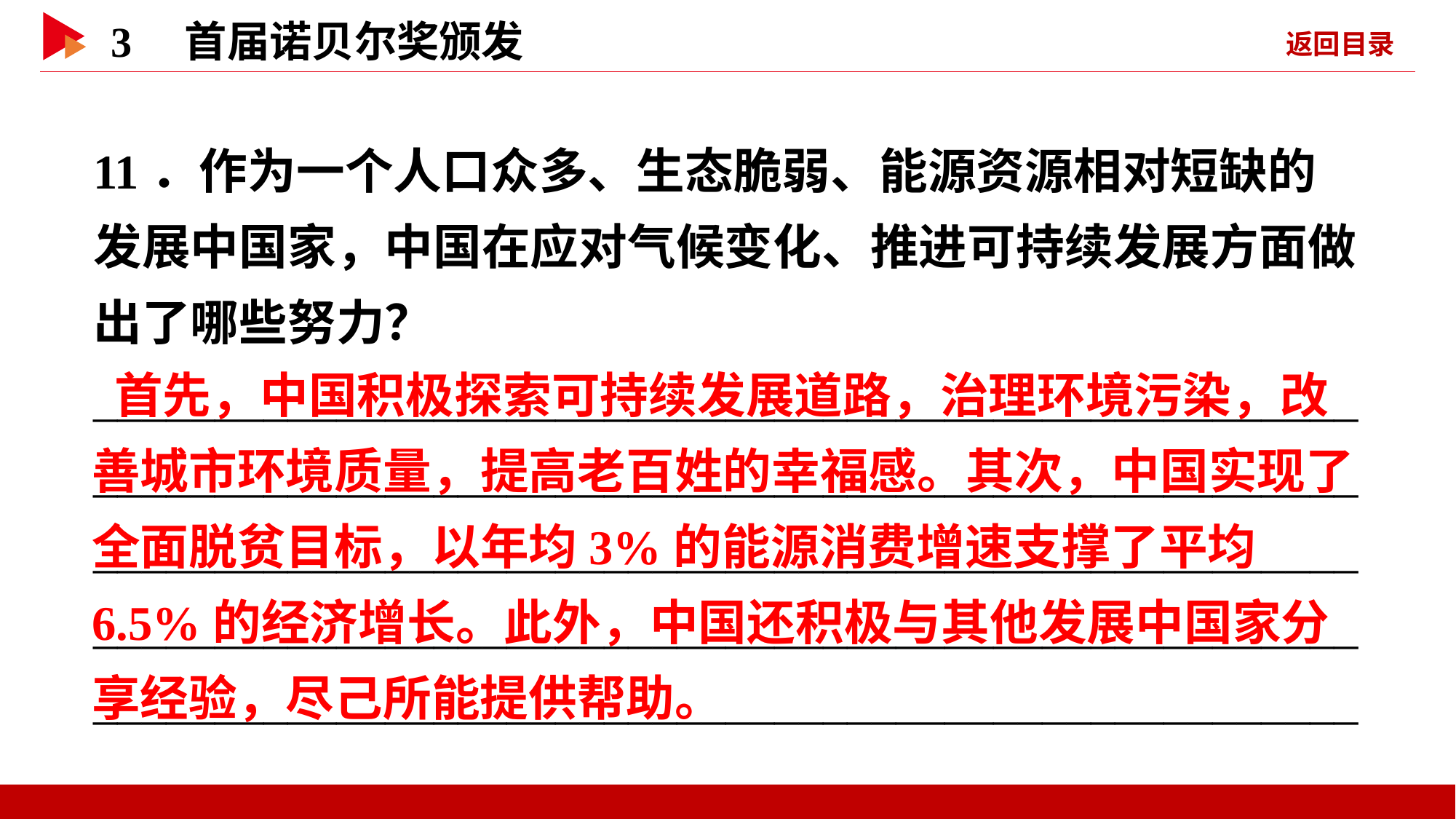

11．作为一个人口众多、生态脆弱、能源资源相对短缺的发展中国家，中国在应对气候变化、推进可持续发展方面做出了哪些努力？
____________________________________________________________________________________________________________________________________________________________________________________________________________________________________________________________________
 首先，中国积极探索可持续发展道路，治理环境污染，改善城市环境质量，提高老百姓的幸福感。其次，中国实现了全面脱贫目标，以年均3%的能源消费增速支撑了平均6.5%的经济增长。此外，中国还积极与其他发展中国家分享经验，尽己所能提供帮助。